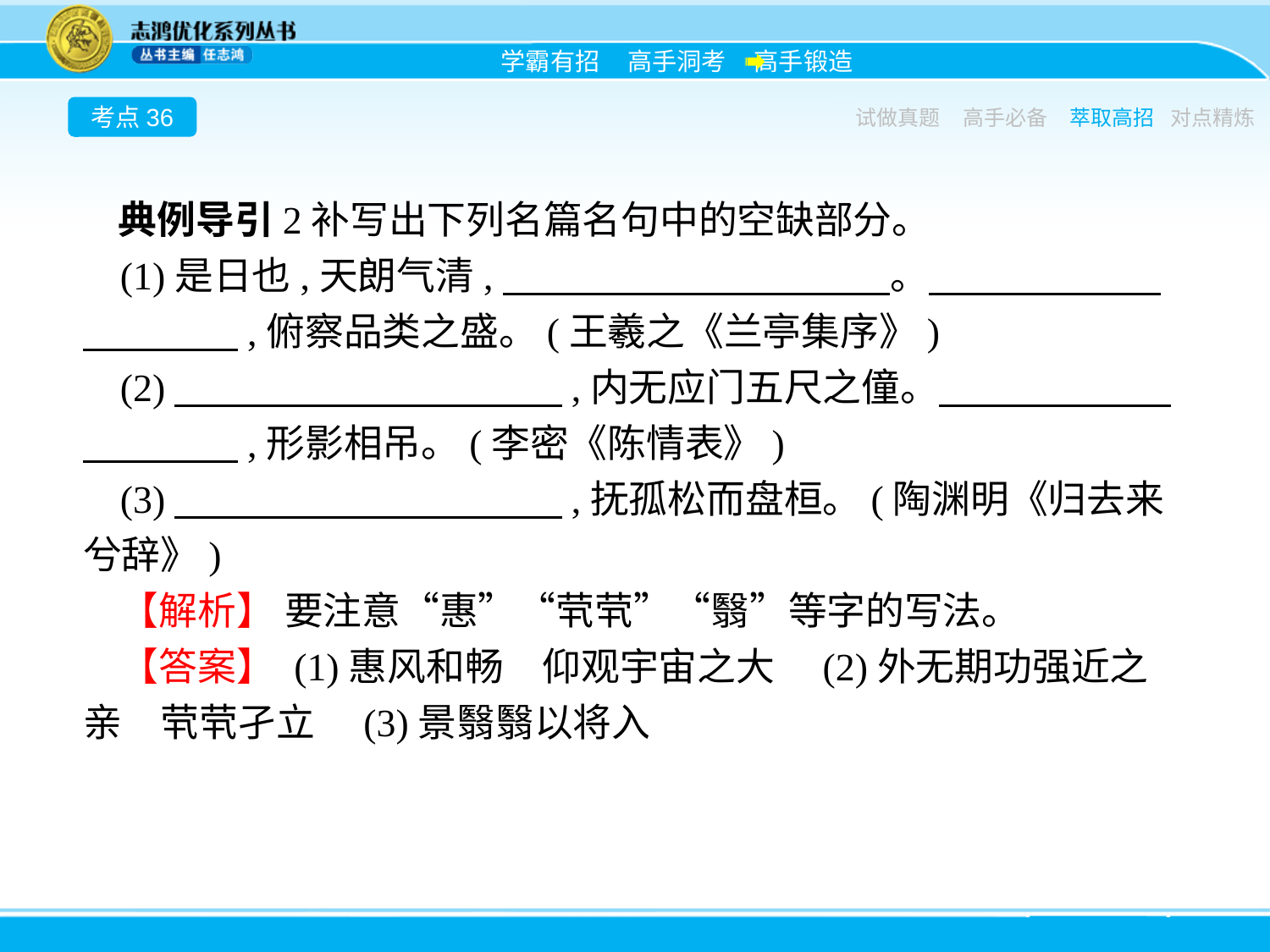

考点36
试做真题
高手必备
萃取高招
对点精炼
典例导引2补写出下列名篇名句中的空缺部分。
(1)是日也,天朗气清,　　　　　　　　　　。　　　　　　　　　　,俯察品类之盛。(王羲之《兰亭集序》)
(2)　　　　　　　　　　,内无应门五尺之僮。　　　　　　　　　　,形影相吊。(李密《陈情表》)
(3)　　　　　　　　　　,抚孤松而盘桓。(陶渊明《归去来兮辞》)
【解析】 要注意“惠”“茕茕”“翳”等字的写法。
【答案】 (1)惠风和畅　仰观宇宙之大　(2)外无期功强近之亲　茕茕孑立　(3)景翳翳以将入